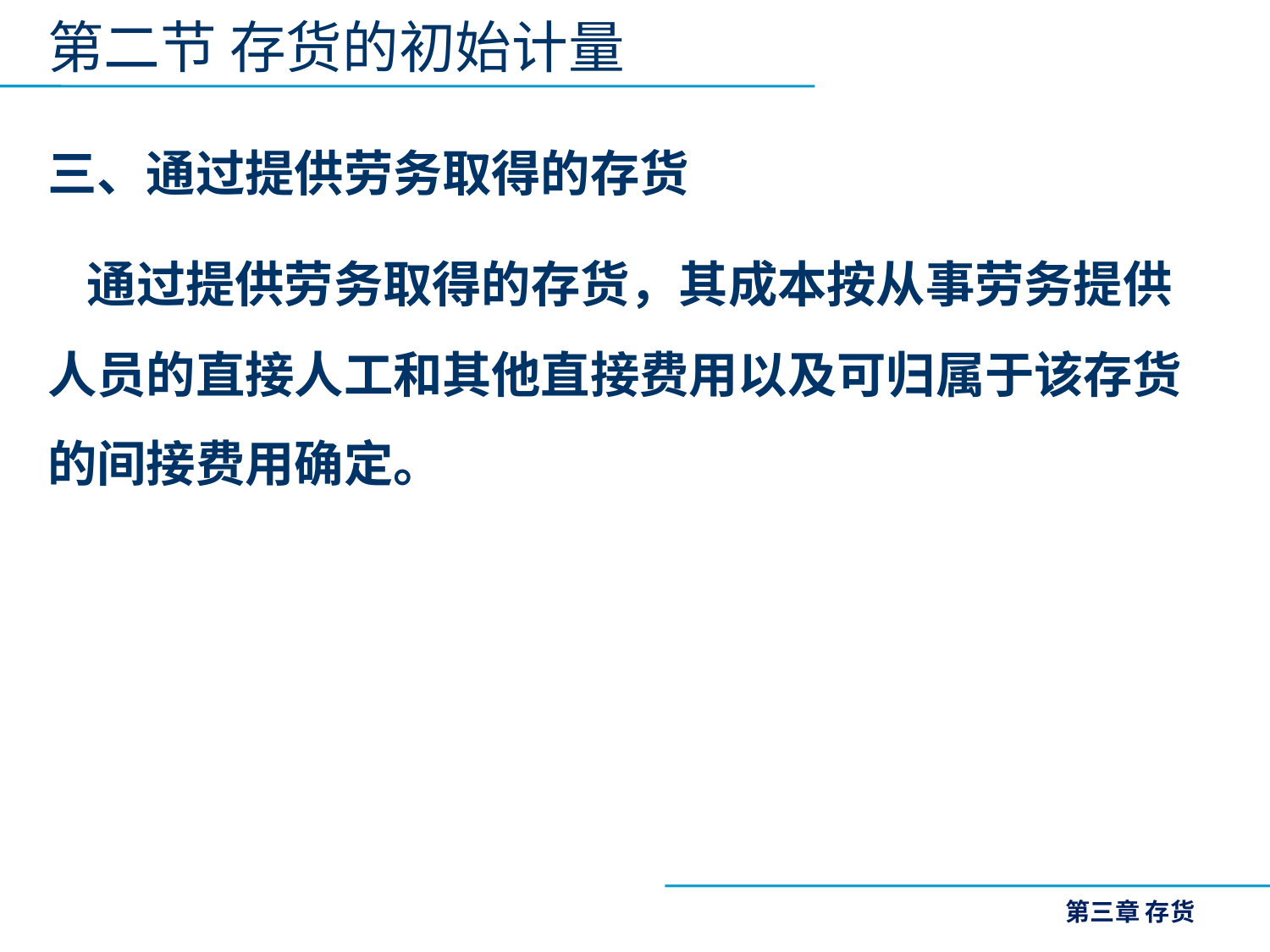

第二节 存货的初始计量
三、通过提供劳务取得的存货
  通过提供劳务取得的存货，其成本按从事劳务提供人员的直接人工和其他直接费用以及可归属于该存货的间接费用确定。